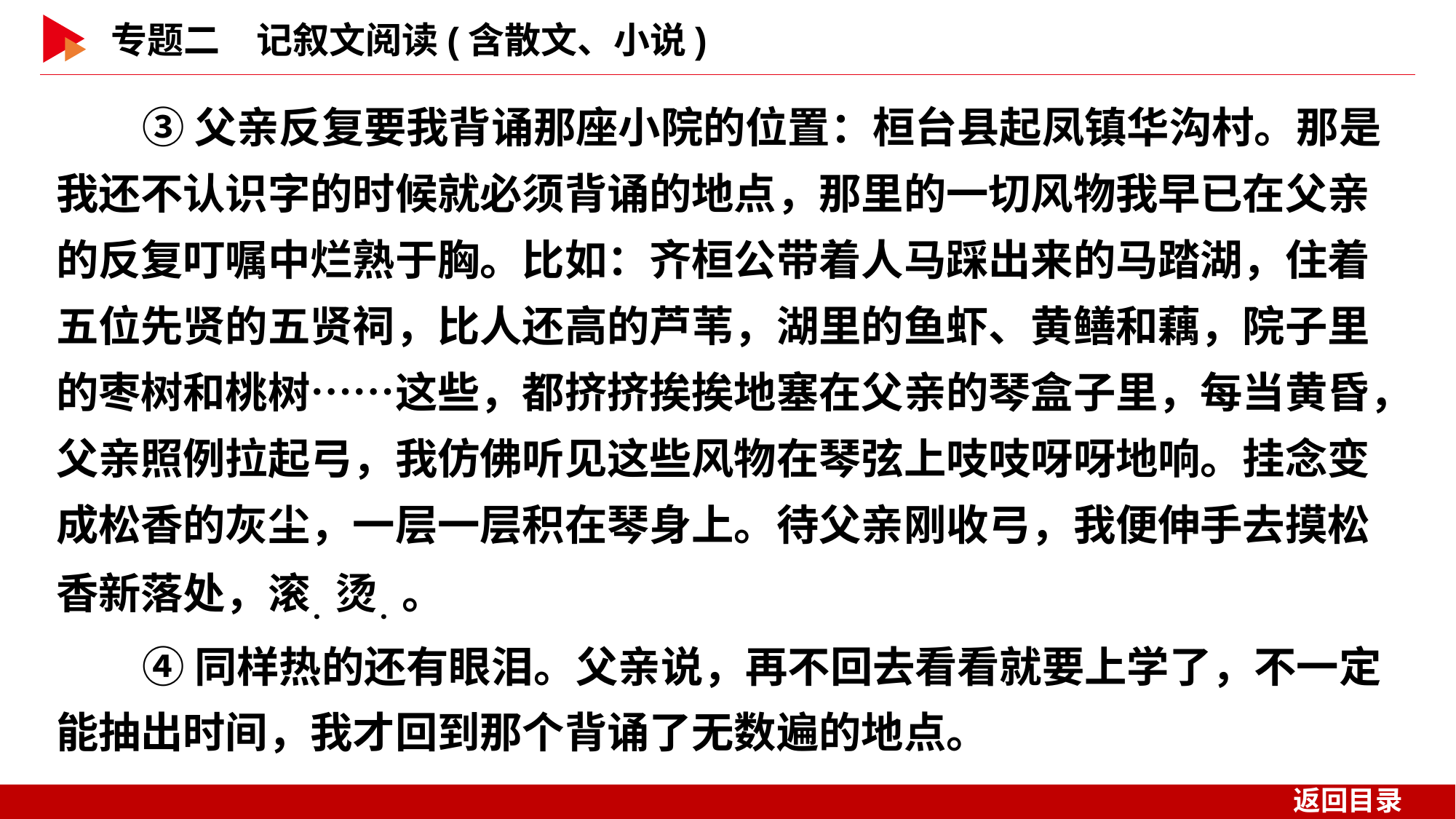

③父亲反复要我背诵那座小院的位置：桓台县起凤镇华沟村。那是我还不认识字的时候就必须背诵的地点，那里的一切风物我早已在父亲的反复叮嘱中烂熟于胸。比如：齐桓公带着人马踩出来的马踏湖，住着五位先贤的五贤祠，比人还高的芦苇，湖里的鱼虾、黄鳝和藕，院子里的枣树和桃树……这些，都挤挤挨挨地塞在父亲的琴盒子里，每当黄昏，父亲照例拉起弓，我仿佛听见这些风物在琴弦上吱吱呀呀地响。挂念变成松香的灰尘，一层一层积在琴身上。待父亲刚收弓，我便伸手去摸松香新落处，滚．烫．。
④同样热的还有眼泪。父亲说，再不回去看看就要上学了，不一定能抽出时间，我才回到那个背诵了无数遍的地点。